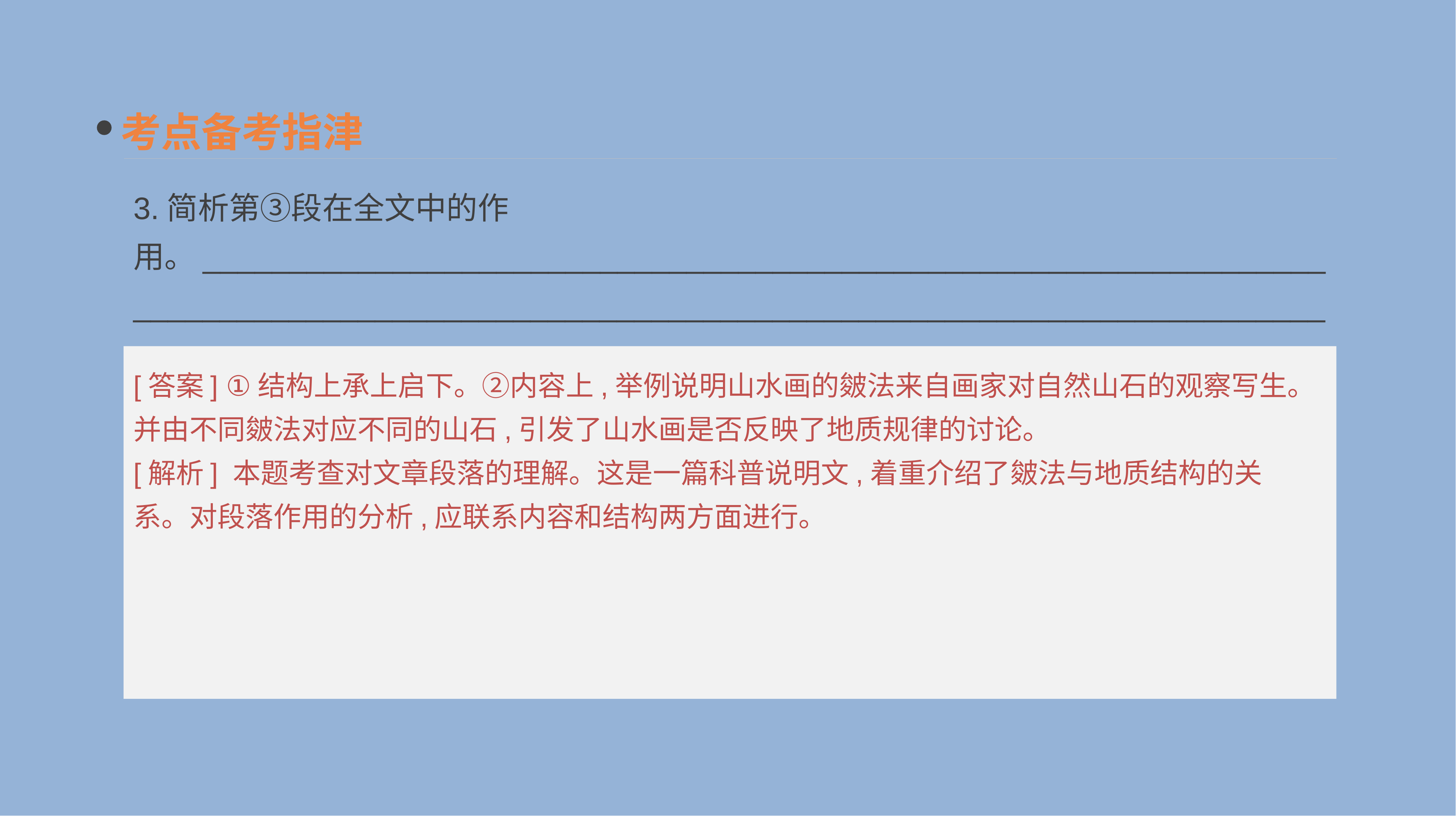

考点备考指津

3.简析第③段在全文中的作用。__________________________________________________________________________________________________________________________________________________________________________

[答案] ①结构上承上启下。②内容上,举例说明山水画的皴法来自画家对自然山石的观察写生。并由不同皴法对应不同的山石,引发了山水画是否反映了地质规律的讨论。
[解析] 本题考查对文章段落的理解。这是一篇科普说明文,着重介绍了皴法与地质结构的关系。对段落作用的分析,应联系内容和结构两方面进行。